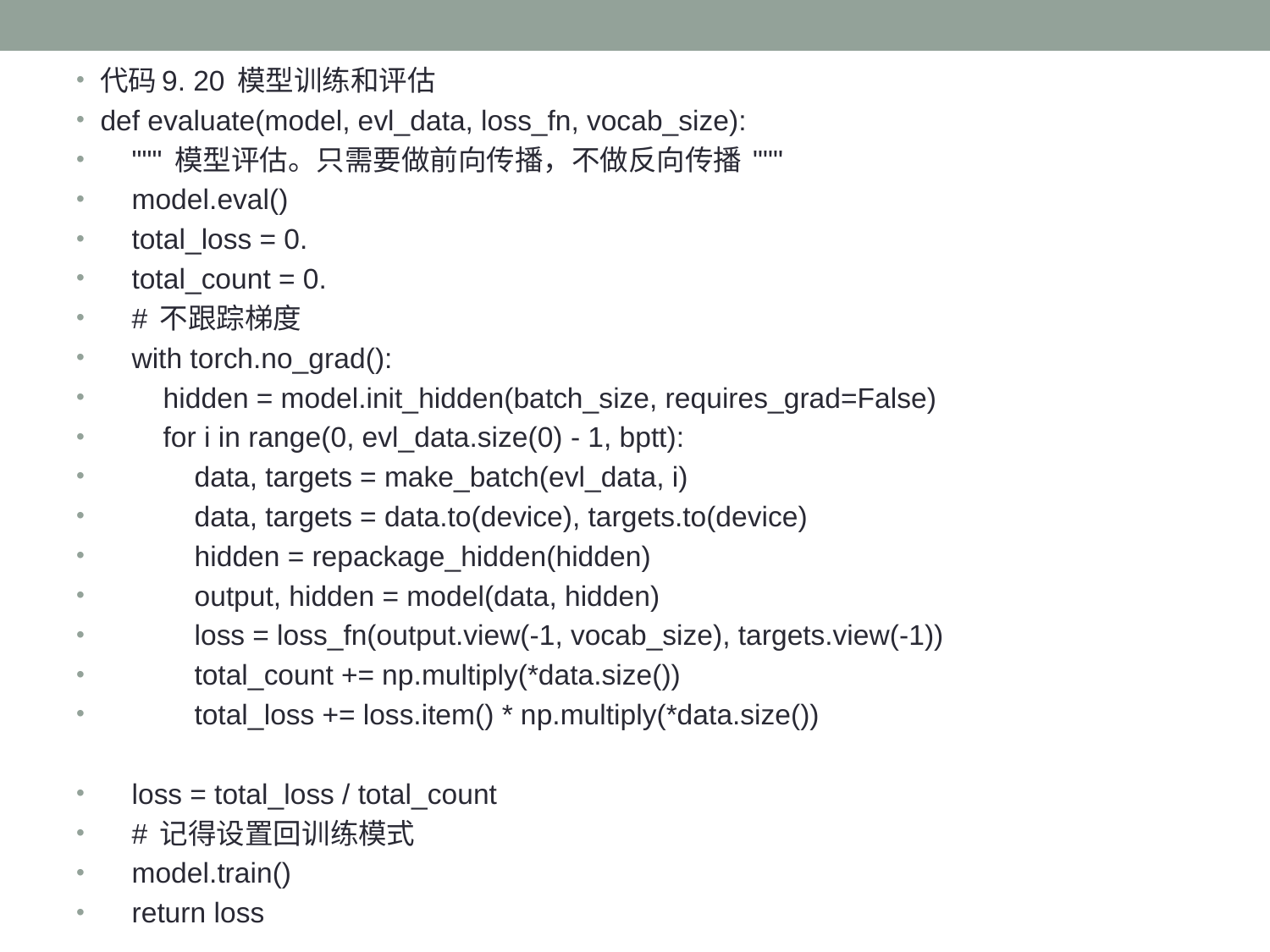

代码9. 20 模型训练和评估
def evaluate(model, evl_data, loss_fn, vocab_size):
    """ 模型评估。只需要做前向传播，不做反向传播 """
    model.eval()
    total_loss = 0.
    total_count = 0.
    # 不跟踪梯度
    with torch.no_grad():
        hidden = model.init_hidden(batch_size, requires_grad=False)
        for i in range(0, evl_data.size(0) - 1, bptt):
            data, targets = make_batch(evl_data, i)
            data, targets = data.to(device), targets.to(device)
            hidden = repackage_hidden(hidden)
            output, hidden = model(data, hidden)
            loss = loss_fn(output.view(-1, vocab_size), targets.view(-1))
            total_count += np.multiply(*data.size())
            total_loss += loss.item() * np.multiply(*data.size())

    loss = total_loss / total_count
    # 记得设置回训练模式
    model.train()
    return loss